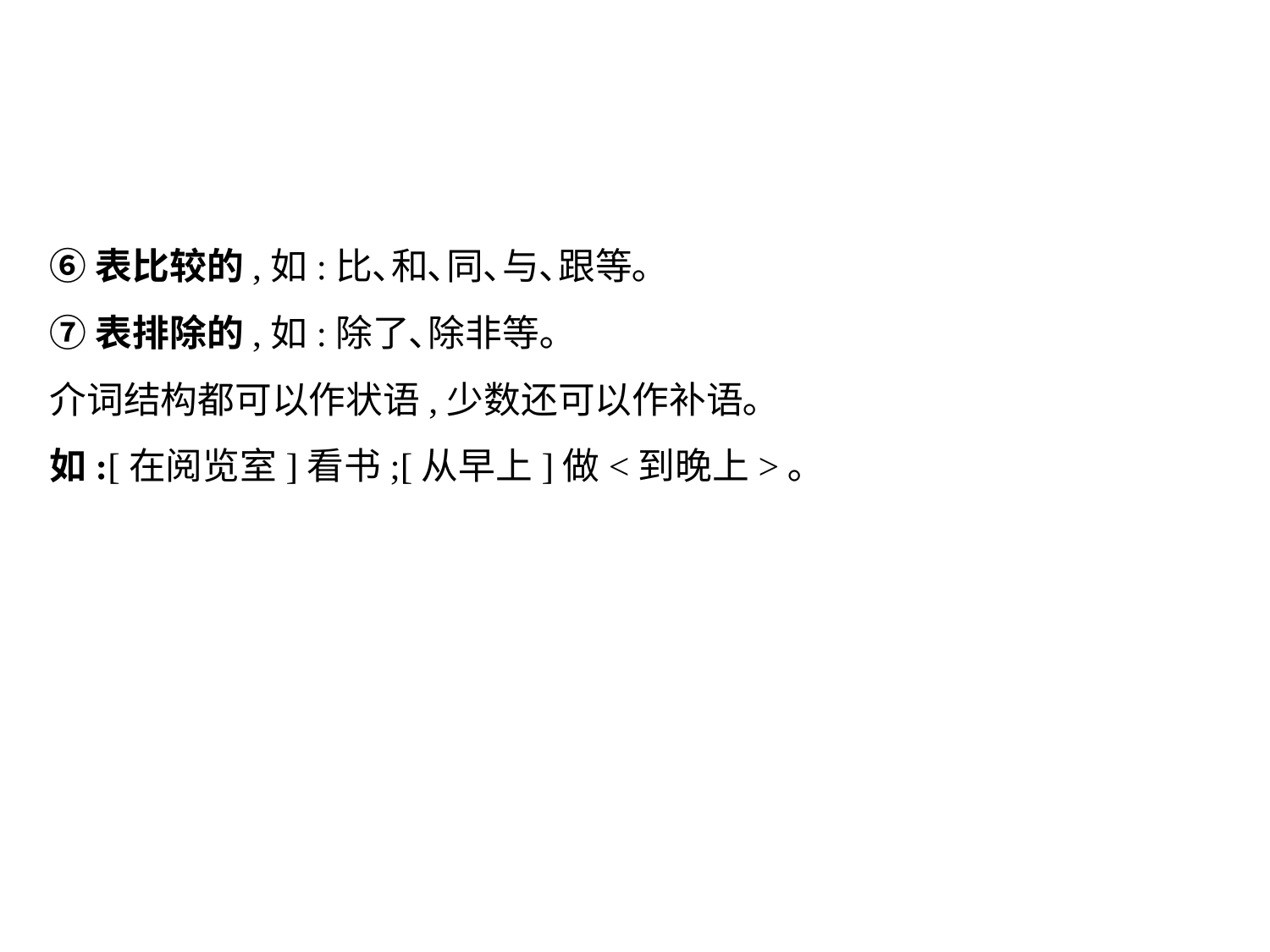

⑥表比较的,如:比､和､同､与､跟等｡
⑦表排除的,如:除了､除非等｡
介词结构都可以作状语,少数还可以作补语｡
如:[在阅览室]看书;[从早上]做<到晚上>｡